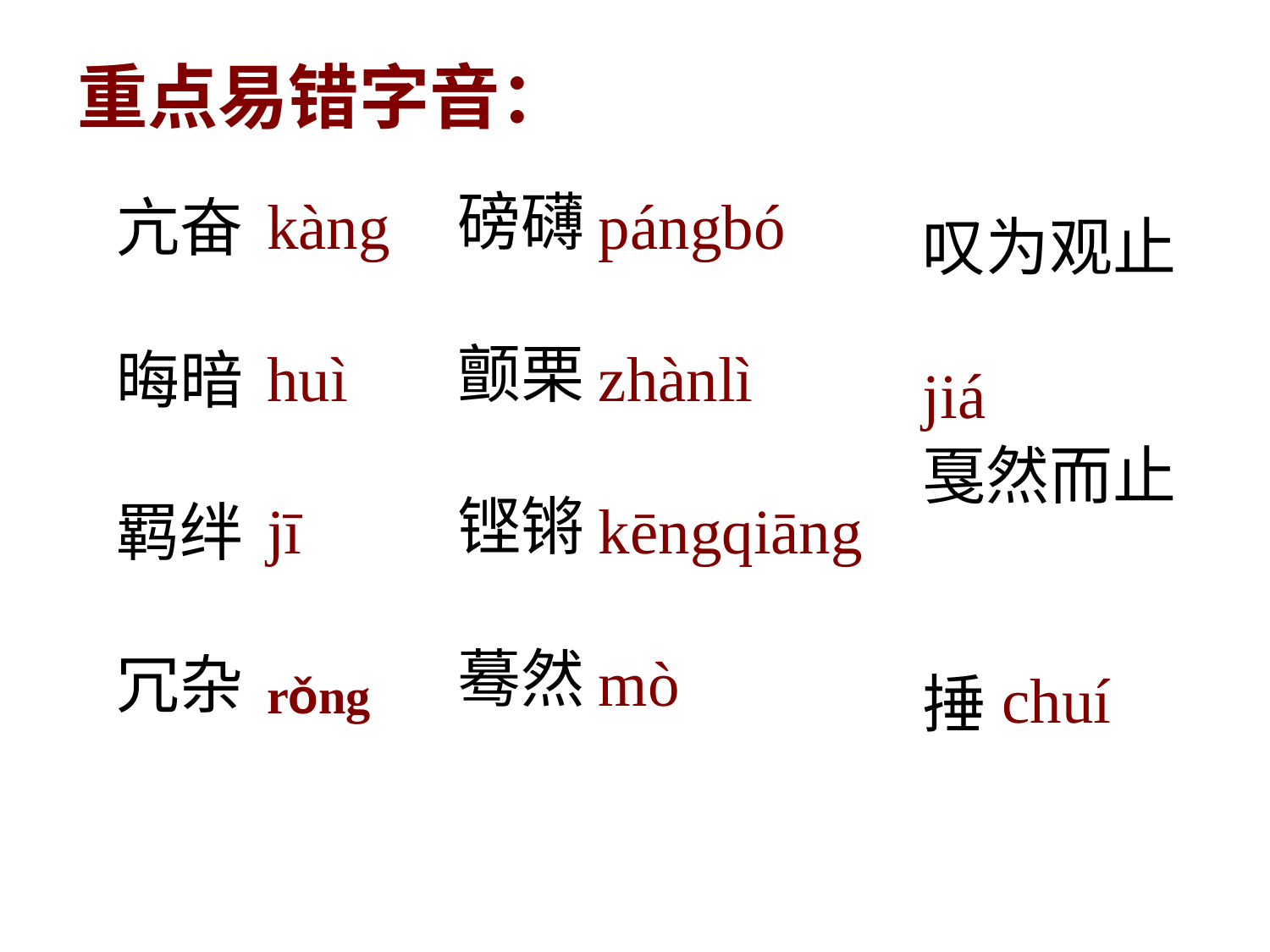

重点易错字音：
磅礴

颤栗

铿锵

蓦然
kàng

huì

jī

rǒng
pángbó

zhànlì

kēngqiāng

mò
亢奋

晦暗

羁绊

冗杂
叹为观止

戛然而止

捶
jiá

     chuí